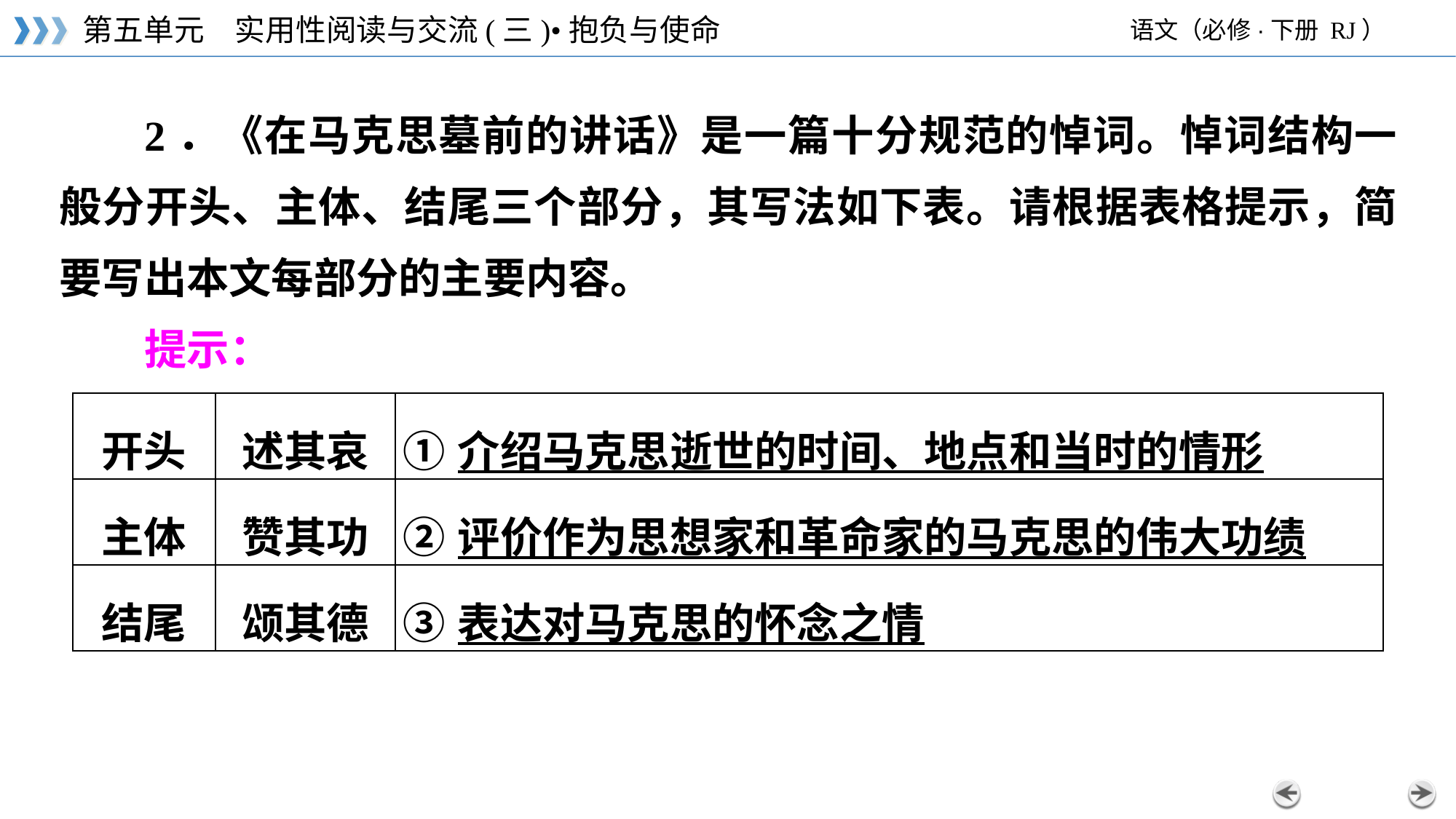

2．《在马克思墓前的讲话》是一篇十分规范的悼词。悼词结构一般分开头、主体、结尾三个部分，其写法如下表。请根据表格提示，简要写出本文每部分的主要内容。
提示：

| 开头 | 述其哀 | ①介绍马克思逝世的时间、地点和当时的情形 |
| --- | --- | --- |
| 主体 | 赞其功 | ②评价作为思想家和革命家的马克思的伟大功绩 |
| 结尾 | 颂其德 | ③表达对马克思的怀念之情 |